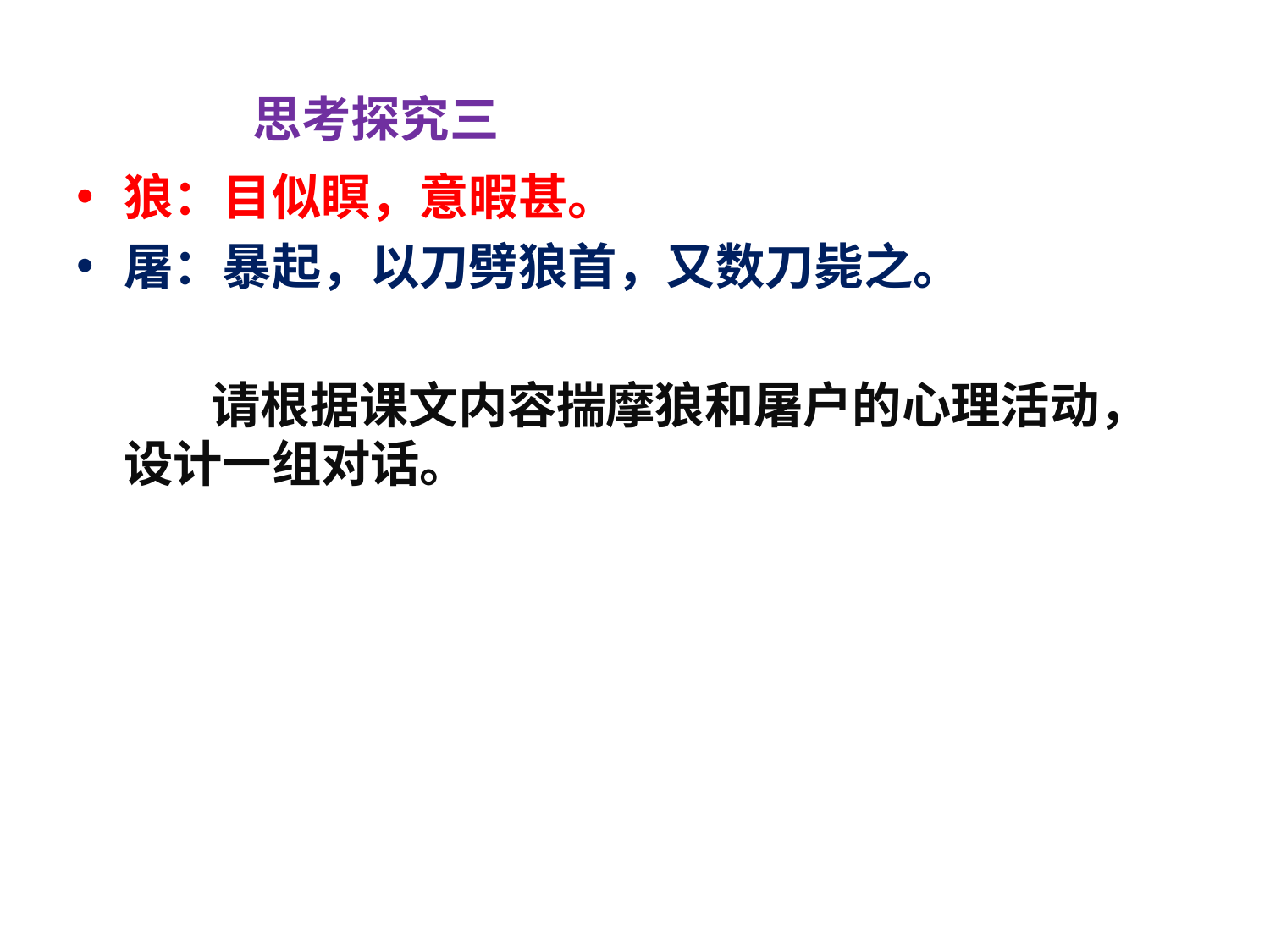

# 思考探究三
狼：目似瞑，意暇甚。
屠：暴起，以刀劈狼首，又数刀毙之。

           请根据课文内容揣摩狼和屠户的心理活动，设计一组对话。